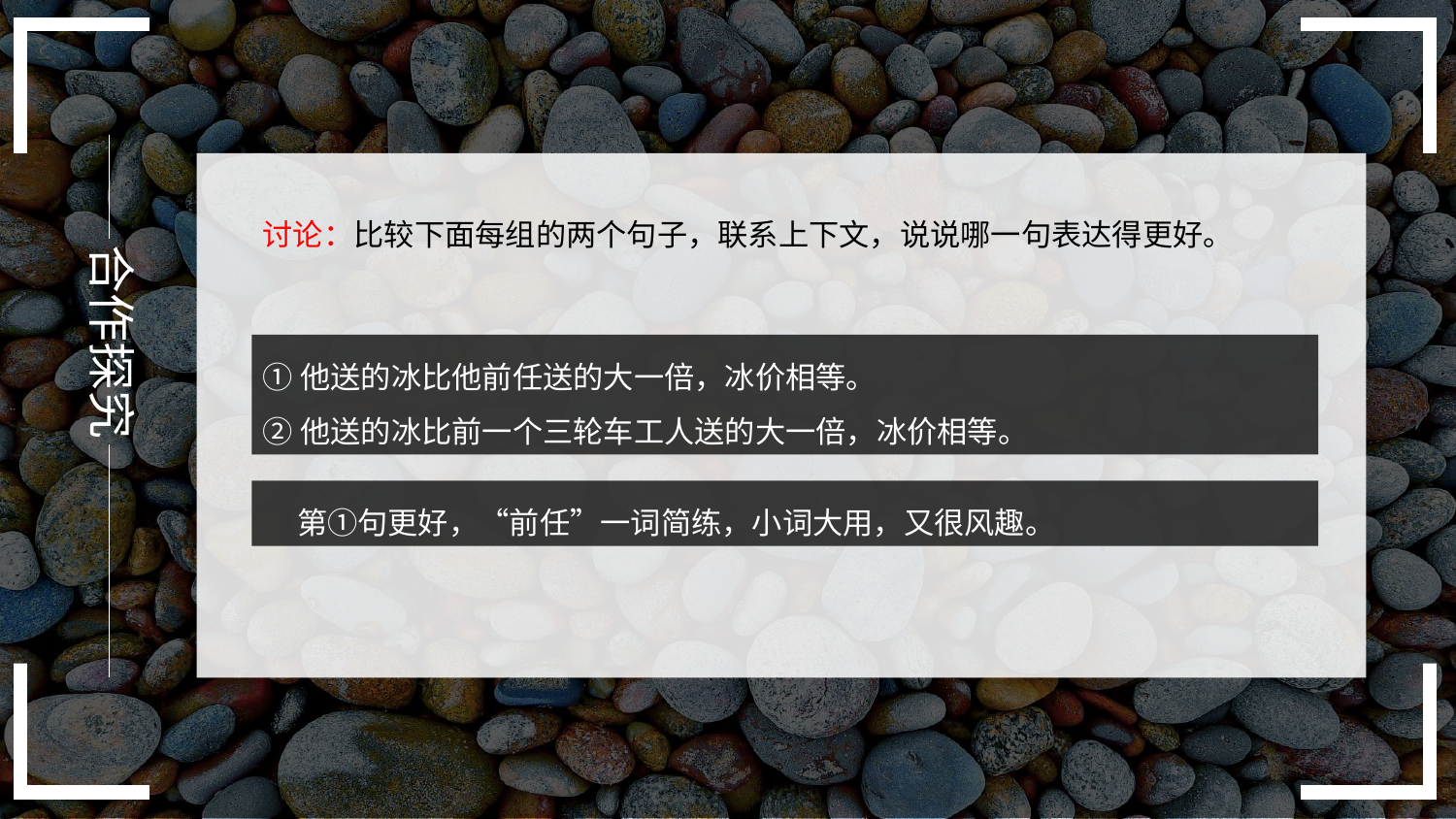

合作探究

讨论：比较下面每组的两个句子，联系上下文，说说哪一句表达得更好。
①他送的冰比他前任送的大一倍，冰价相等。
②他送的冰比前一个三轮车工人送的大一倍，冰价相等。
    第①句更好，“前任”一词简练，小词大用，又很风趣。